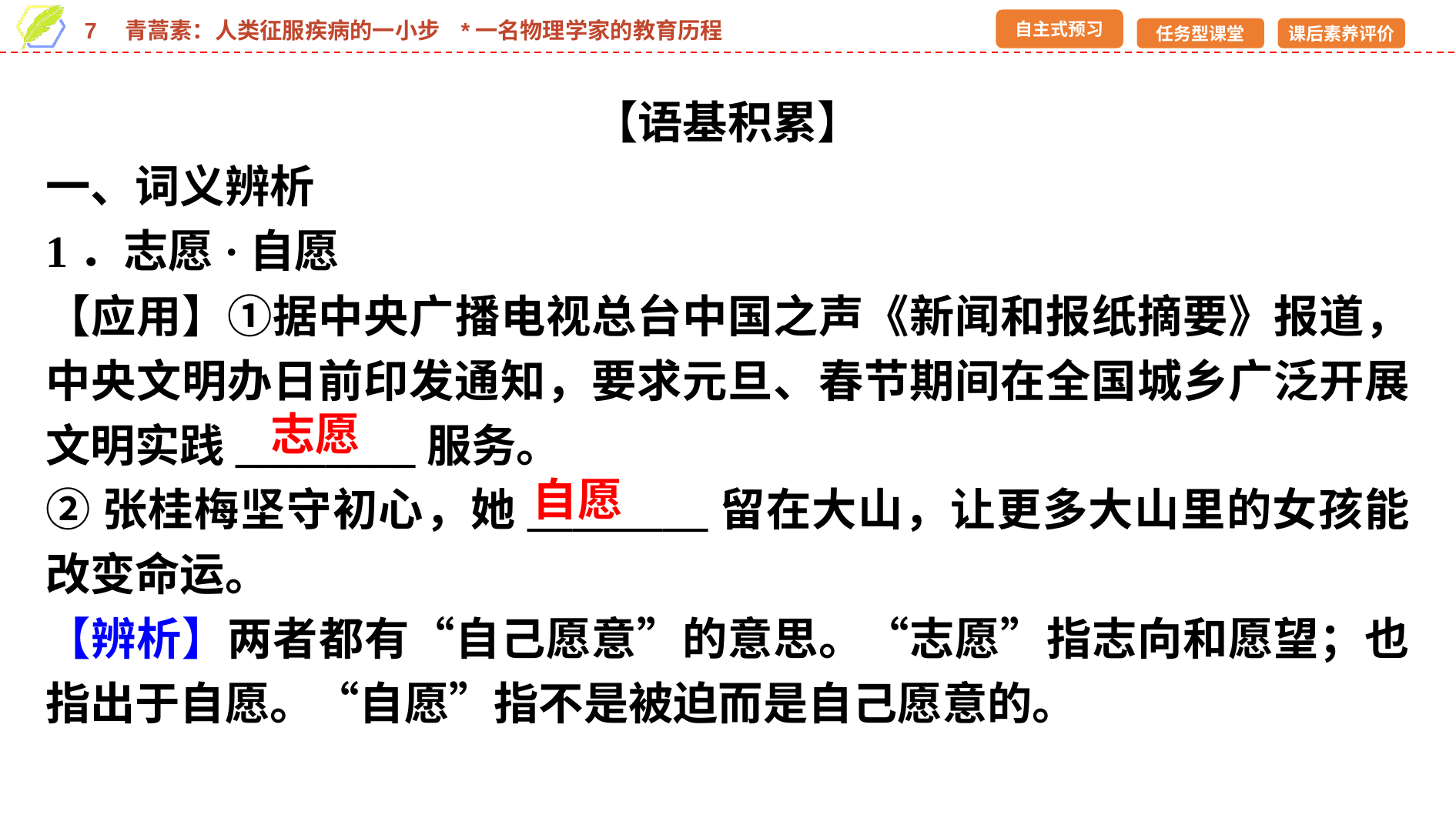

【语基积累】
一、词义辨析
1．志愿·自愿
【应用】①据中央广播电视总台中国之声《新闻和报纸摘要》报道，中央文明办日前印发通知，要求元旦、春节期间在全国城乡广泛开展文明实践________服务。
②张桂梅坚守初心，她________留在大山，让更多大山里的女孩能改变命运。
【辨析】两者都有“自己愿意”的意思。“志愿”指志向和愿望；也指出于自愿。“自愿”指不是被迫而是自己愿意的。
志愿
自愿